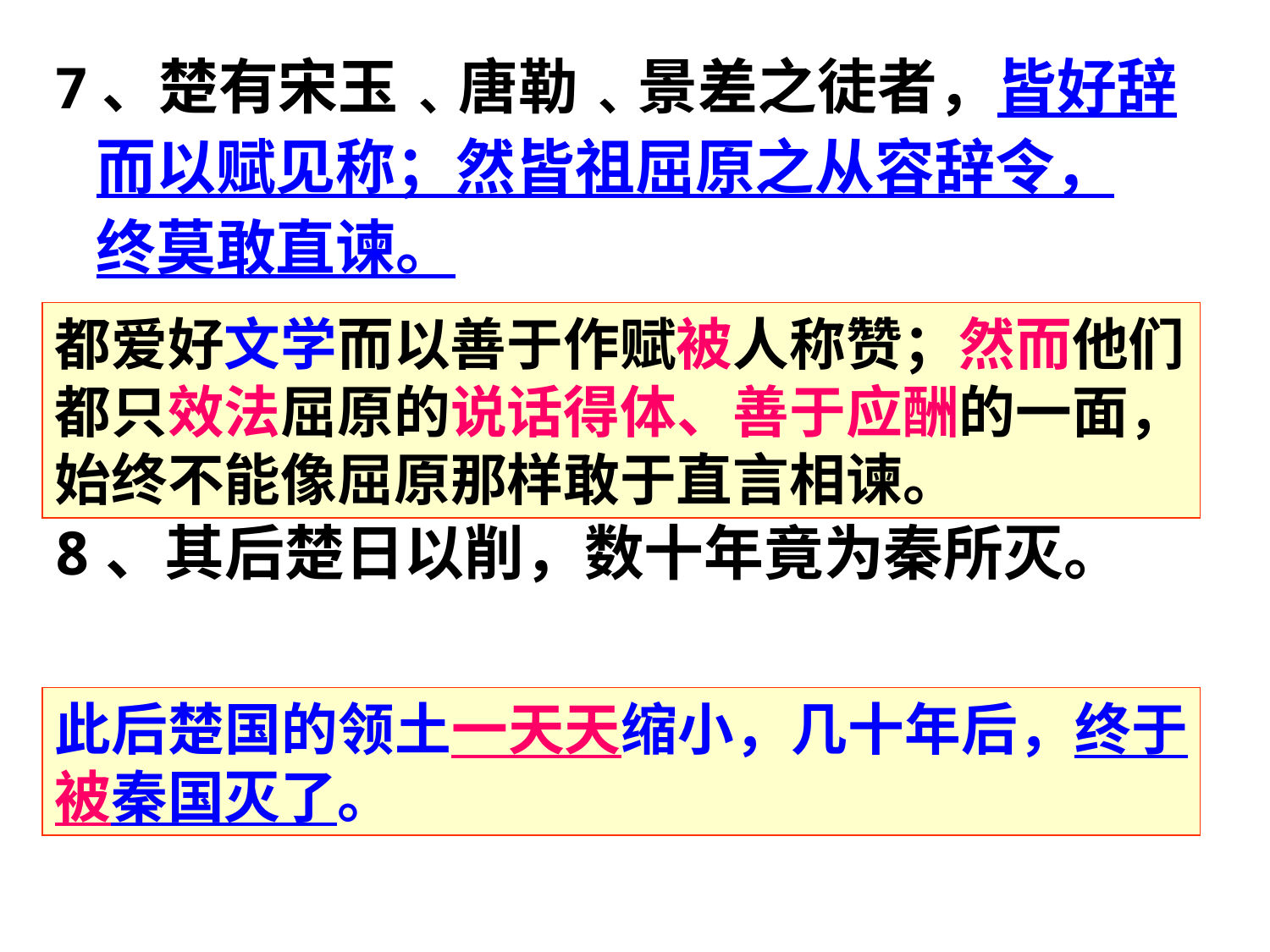

7、楚有宋玉﹑唐勒﹑景差之徒者，皆好辞
  而以赋见称；然皆祖屈原之从容辞令，
  终莫敢直谏。

8、其后楚日以削，数十年竟为秦所灭。

都爱好文学而以善于作赋被人称赞；然而他们都只效法屈原的说话得体、善于应酬的一面，始终不能像屈原那样敢于直言相谏。
此后楚国的领土一天天缩小，几十年后，终于被秦国灭了。